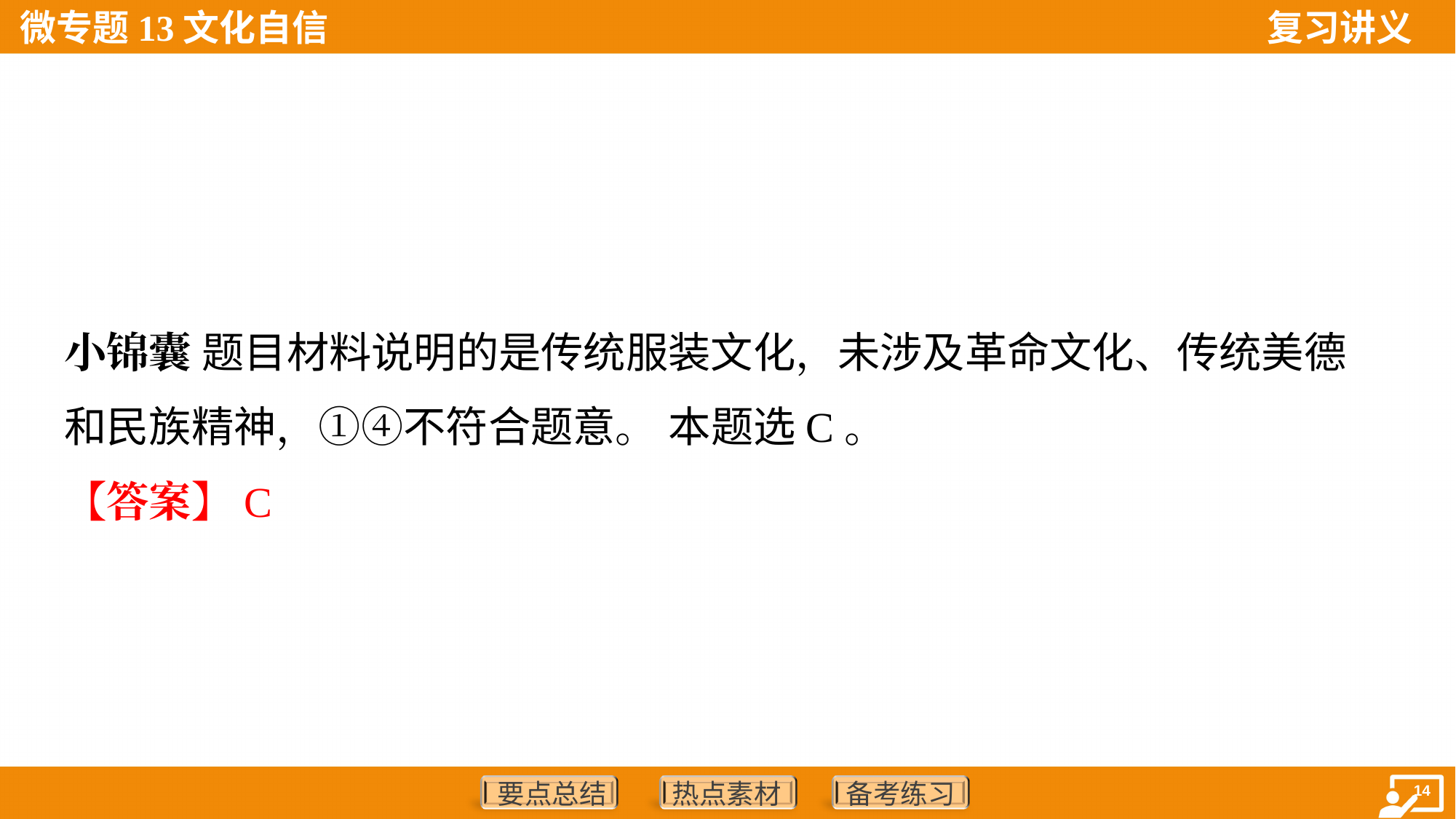

小锦囊 题目材料说明的是传统服装文化，未涉及革命文化、传统美德
和民族精神，①④不符合题意。 本题选C。
【答案】C